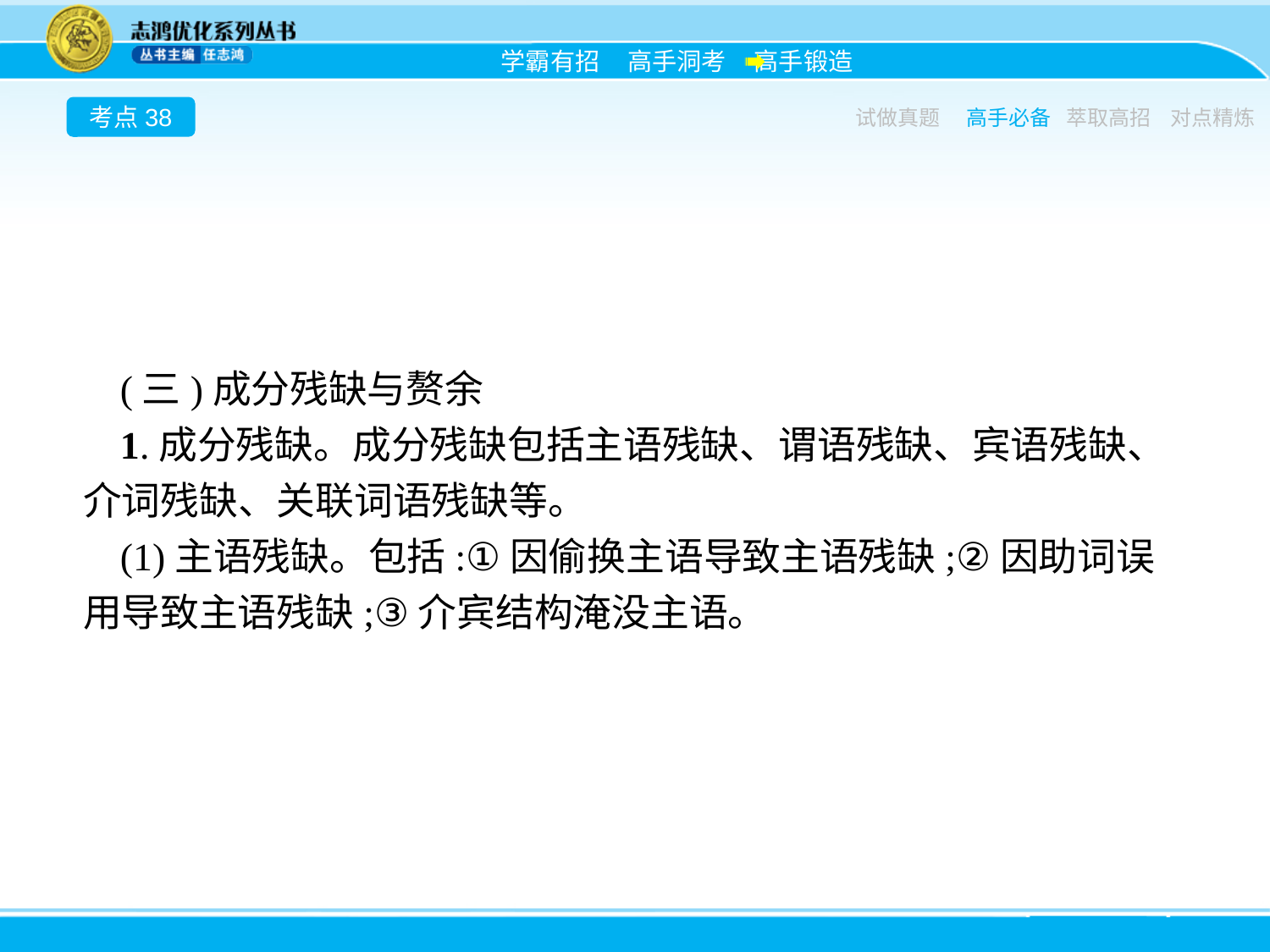

考点38
试做真题
高手必备
萃取高招
对点精炼
(三)成分残缺与赘余
1.成分残缺。成分残缺包括主语残缺、谓语残缺、宾语残缺、介词残缺、关联词语残缺等。
(1)主语残缺。包括:①因偷换主语导致主语残缺;②因助词误用导致主语残缺;③介宾结构淹没主语。